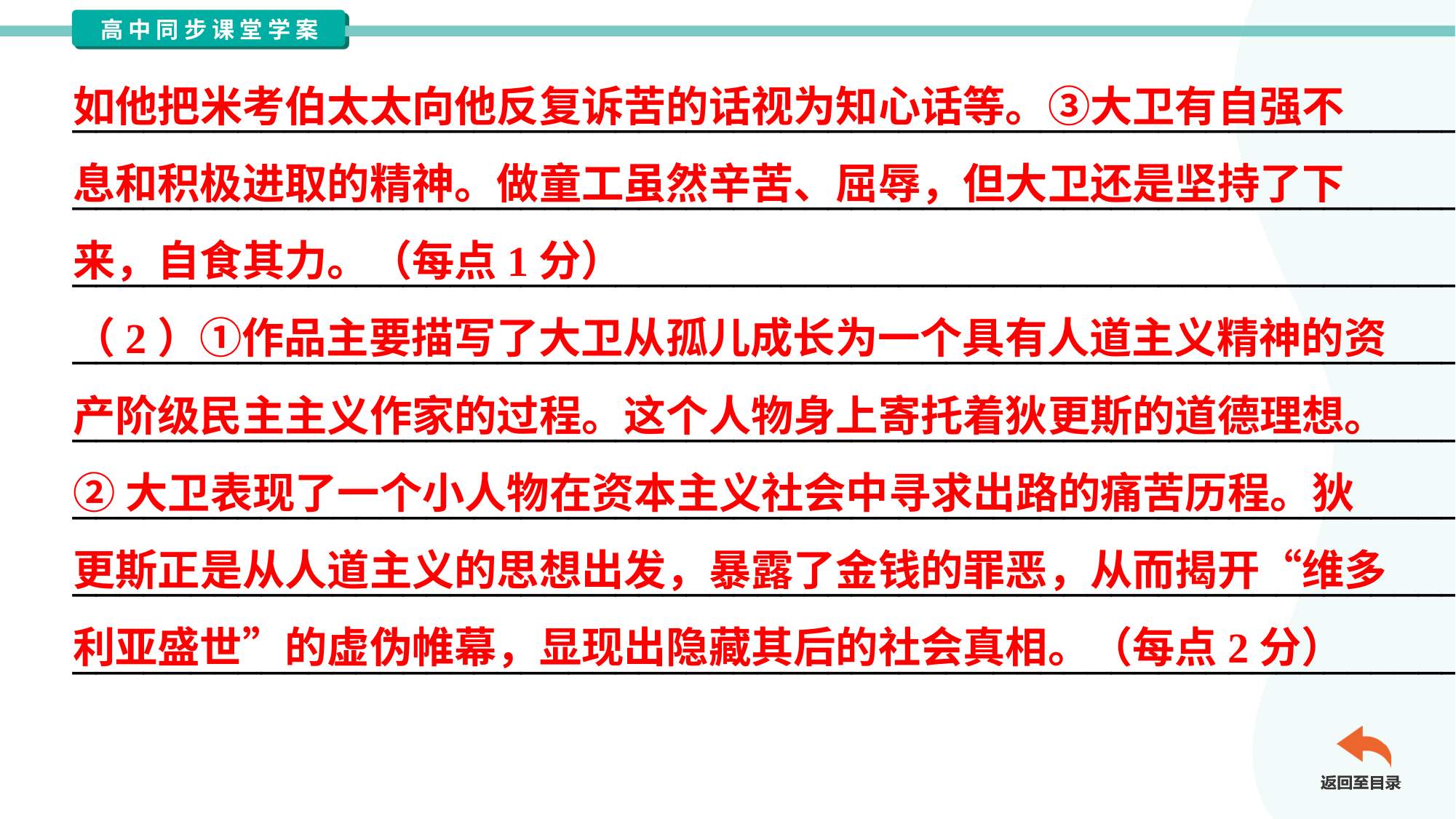

如他把米考伯太太向他反复诉苦的话视为知心话等。③大卫有自强不
息和积极进取的精神。做童工虽然辛苦、屈辱，但大卫还是坚持了下
来，自食其力。（每点1分）
（2）①作品主要描写了大卫从孤儿成长为一个具有人道主义精神的资
产阶级民主主义作家的过程。这个人物身上寄托着狄更斯的道德理想。
②大卫表现了一个小人物在资本主义社会中寻求出路的痛苦历程。狄
更斯正是从人道主义的思想出发，暴露了金钱的罪恶，从而揭开“维多
利亚盛世”的虚伪帷幕，显现出隐藏其后的社会真相。（每点2分）
_____________________________________________________________
_____________________________________________________________
_____________________________________________________________
_____________________________________________________________
_____________________________________________________________
_____________________________________________________________
_____________________________________________________________
_____________________________________________________________